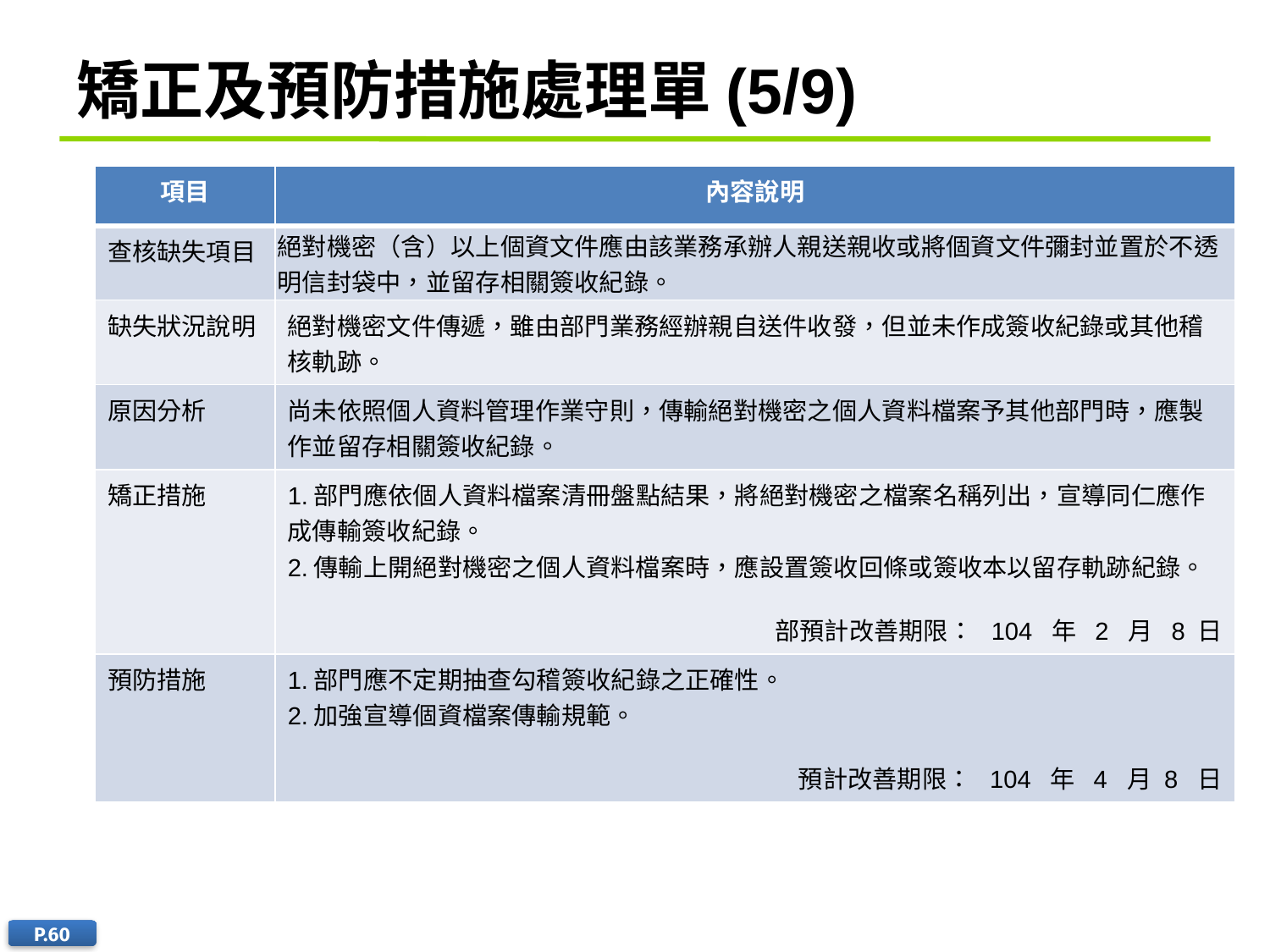

# 矯正及預防措施處理單(5/9)
| 項目 | 內容說明 |
| --- | --- |
| 查核缺失項目 | 絕對機密（含）以上個資文件應由該業務承辦人親送親收或將個資文件彌封並置於不透明信封袋中，並留存相關簽收紀錄。 |
| 缺失狀況說明 | 絕對機密文件傳遞，雖由部門業務經辦親自送件收發，但並未作成簽收紀錄或其他稽核軌跡。 |
| 原因分析 | 尚未依照個人資料管理作業守則，傳輸絕對機密之個人資料檔案予其他部門時，應製作並留存相關簽收紀錄。 |
| 矯正措施 | 1.部門應依個人資料檔案清冊盤點結果，將絕對機密之檔案名稱列出，宣導同仁應作成傳輸簽收紀錄。 2.傳輸上開絕對機密之個人資料檔案時，應設置簽收回條或簽收本以留存軌跡紀錄。 部預計改善期限： 104 年 2 月 8 日 |
| 預防措施 | 1.部門應不定期抽查勾稽簽收紀錄之正確性。 2.加強宣導個資檔案傳輸規範。 預計改善期限： 104 年 4 月 8 日 |